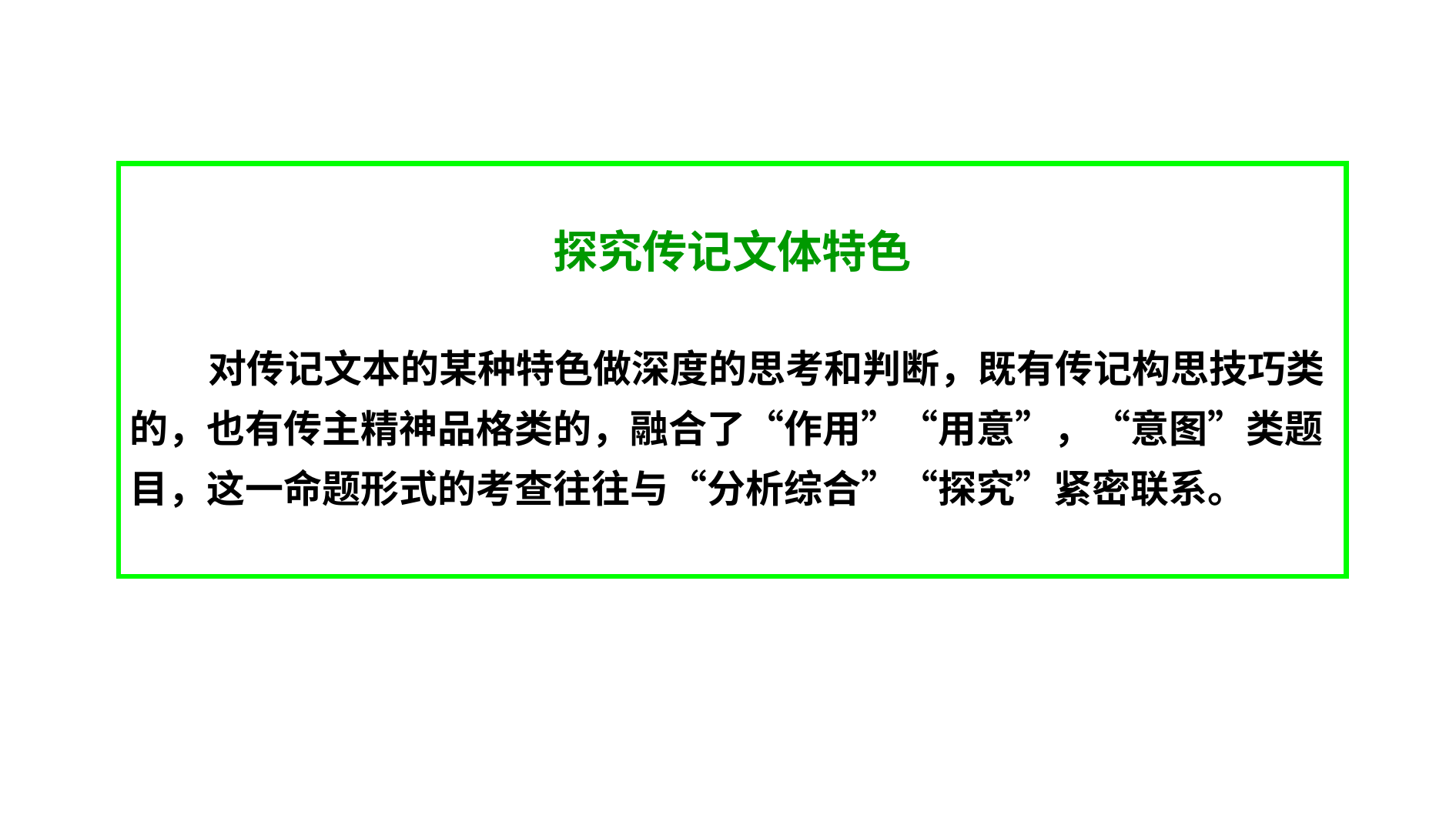

探究传记文体特色

        对传记文本的某种特色做深度的思考和判断，既有传记构思技巧类的，也有传主精神品格类的，融合了“作用”“用意”，“意图”类题目，这一命题形式的考查往往与“分析综合”“探究”紧密联系。